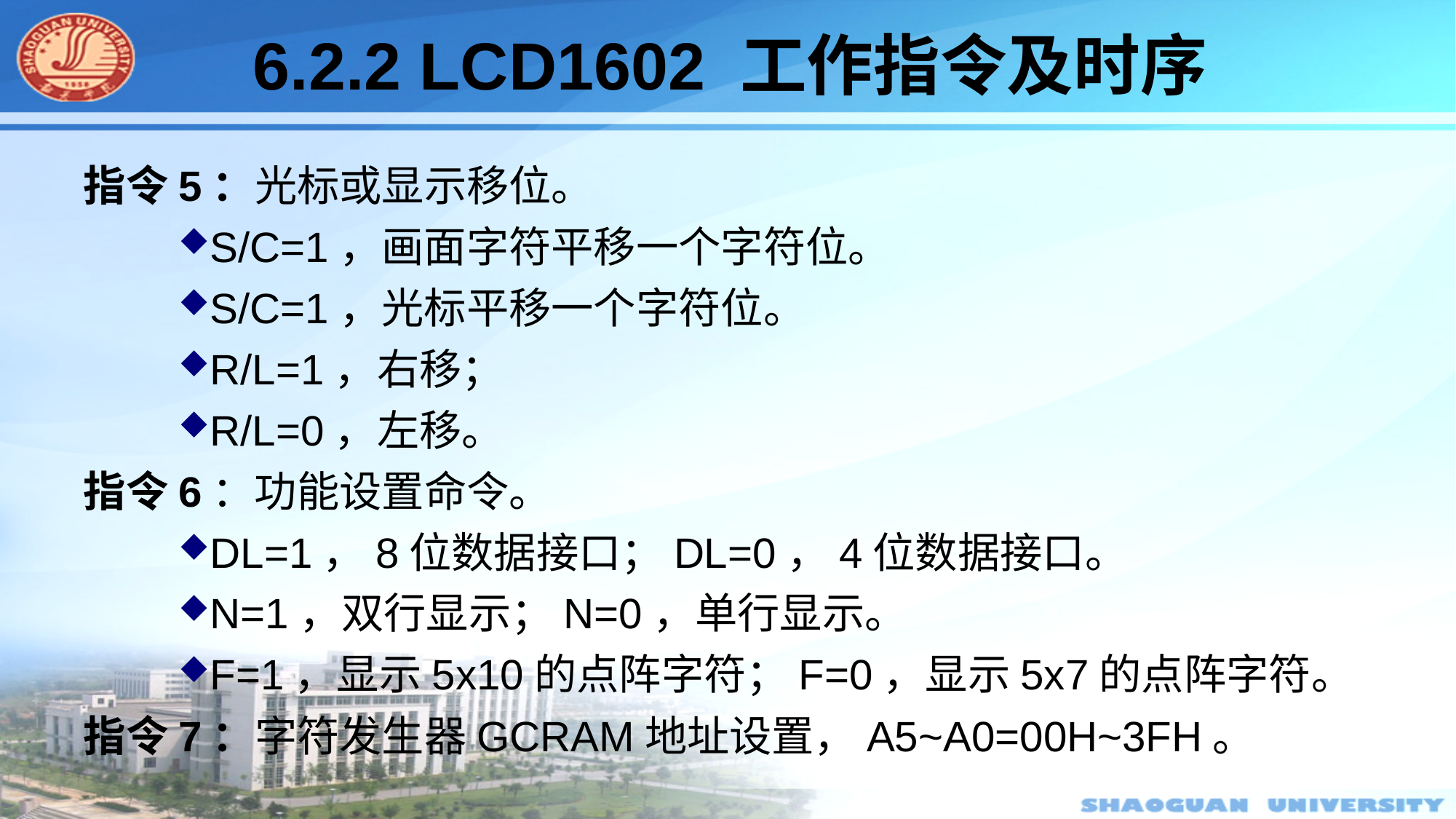

#
6.2.2 LCD1602 工作指令及时序
指令5：光标或显示移位。
S/C=1，画面字符平移一个字符位。
S/C=1，光标平移一个字符位。
R/L=1，右移；
R/L=0，左移。
指令6：功能设置命令。
DL=1，8位数据接口；DL=0，4位数据接口。
N=1，双行显示；N=0，单行显示。
F=1，显示5x10的点阵字符；F=0，显示5x7的点阵字符。
指令7：字符发生器GCRAM地址设置，A5~A0=00H~3FH。